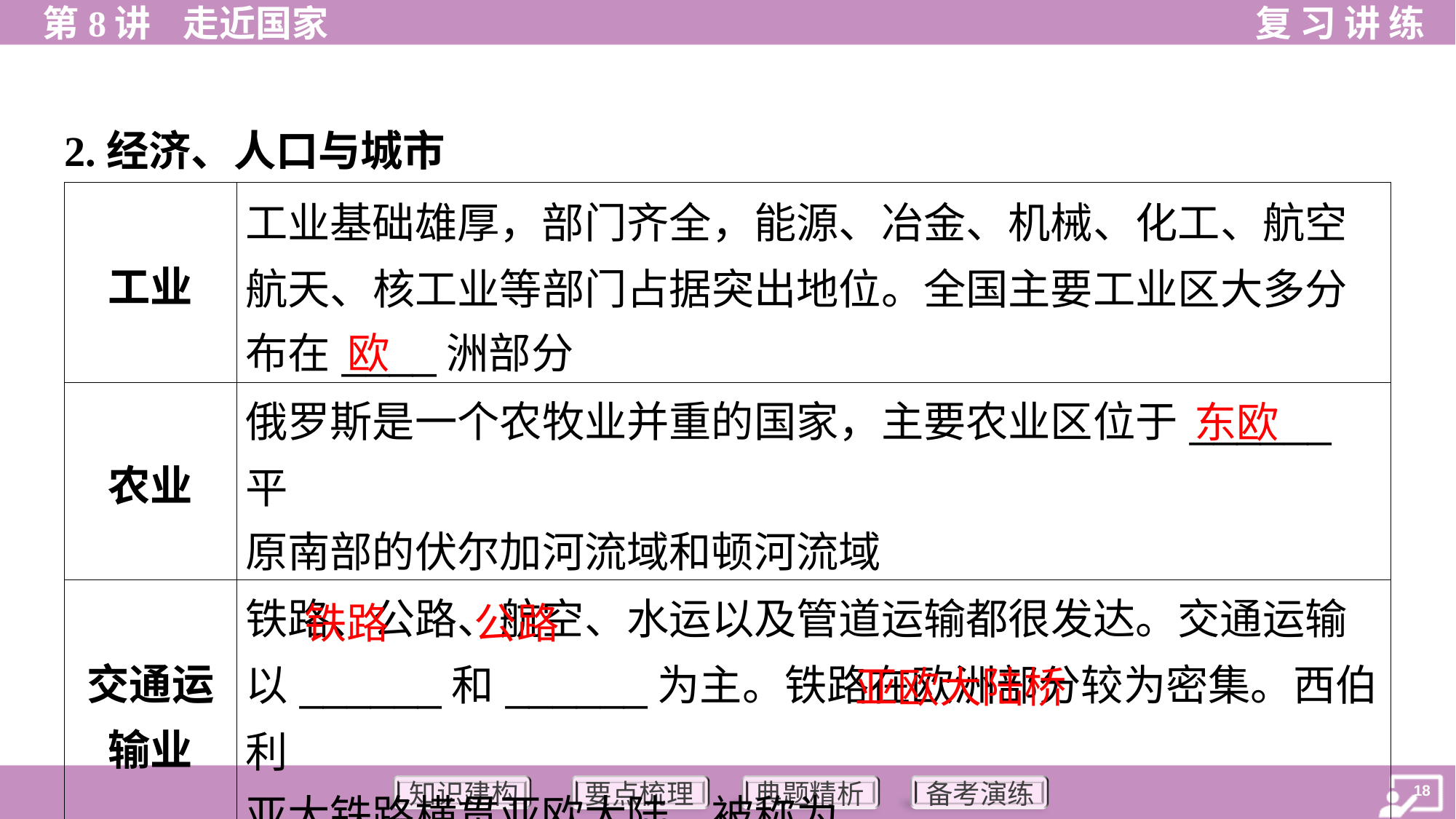

2.经济、人口与城市
| 工业 | 工业基础雄厚，部门齐全，能源、冶金、机械、化工、航空 航天、核工业等部门占据突出地位。全国主要工业区大多分 布在\_\_\_\_洲部分 |
| --- | --- |
| 农业 | 俄罗斯是一个农牧业并重的国家，主要农业区位于\_\_\_\_\_\_平 原南部的伏尔加河流域和顿河流域 |
| 交通运 输业 | 铁路、公路、航空、水运以及管道运输都很发达。交通运输 以\_\_\_\_\_\_和\_\_\_\_\_\_为主。铁路在欧洲部分较为密集。西伯利 亚大铁路横贯亚欧大陆，被称为\_\_\_\_\_\_\_\_\_\_\_\_ |
欧
东欧
铁路
公路
亚欧大陆桥